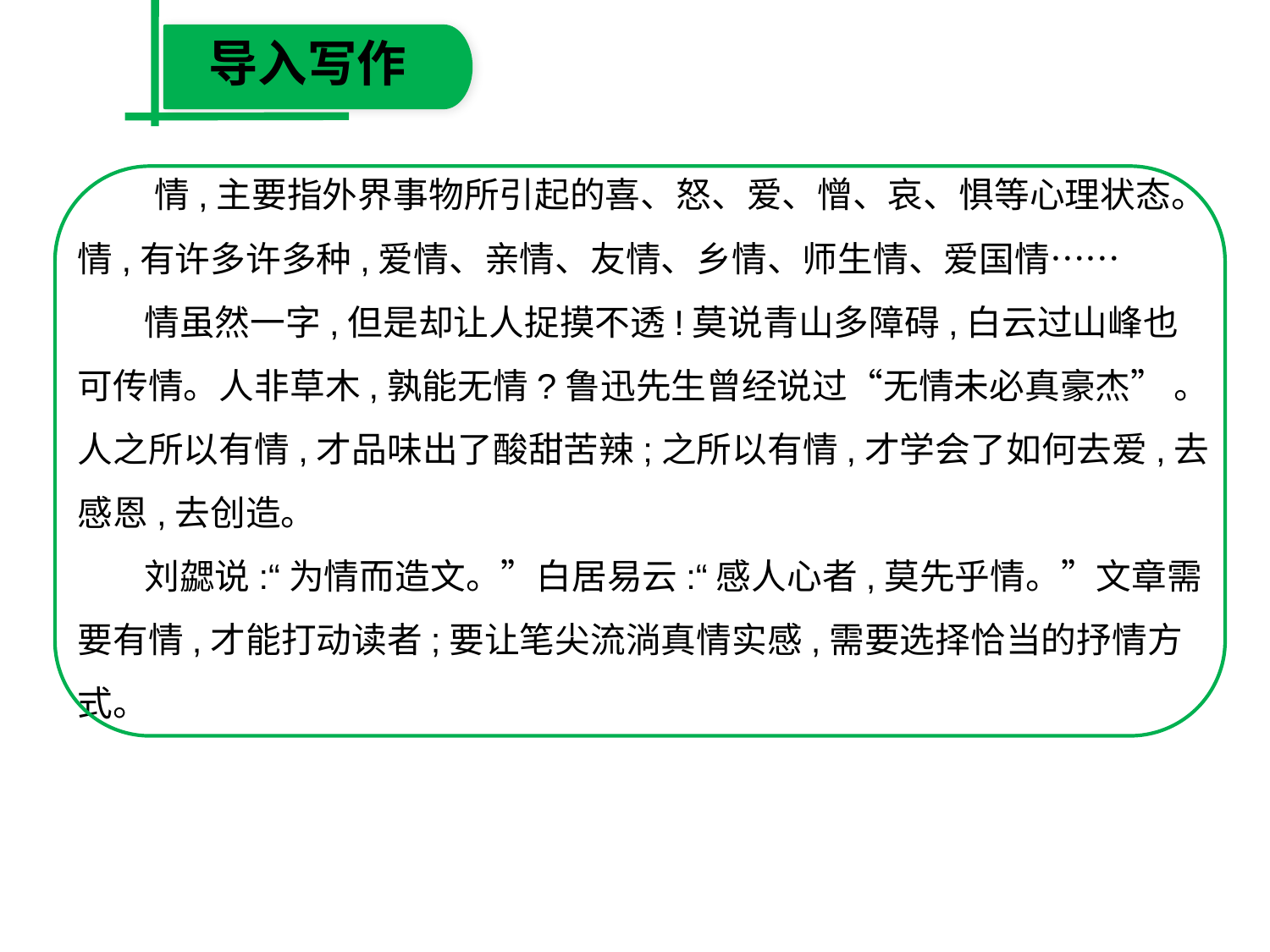

导入写作

       情,主要指外界事物所引起的喜、怒、爱、憎、哀、惧等心理状态。情,有许多许多种,爱情、亲情、友情、乡情、师生情、爱国情……
　    情虽然一字,但是却让人捉摸不透!莫说青山多障碍,白云过山峰也可传情。人非草木,孰能无情?鲁迅先生曾经说过“无情未必真豪杰” 。人之所以有情,才品味出了酸甜苦辣;之所以有情,才学会了如何去爱,去感恩,去创造。
　    刘勰说:“为情而造文。”白居易云:“感人心者,莫先乎情。”文章需要有情,才能打动读者;要让笔尖流淌真情实感,需要选择恰当的抒情方式。